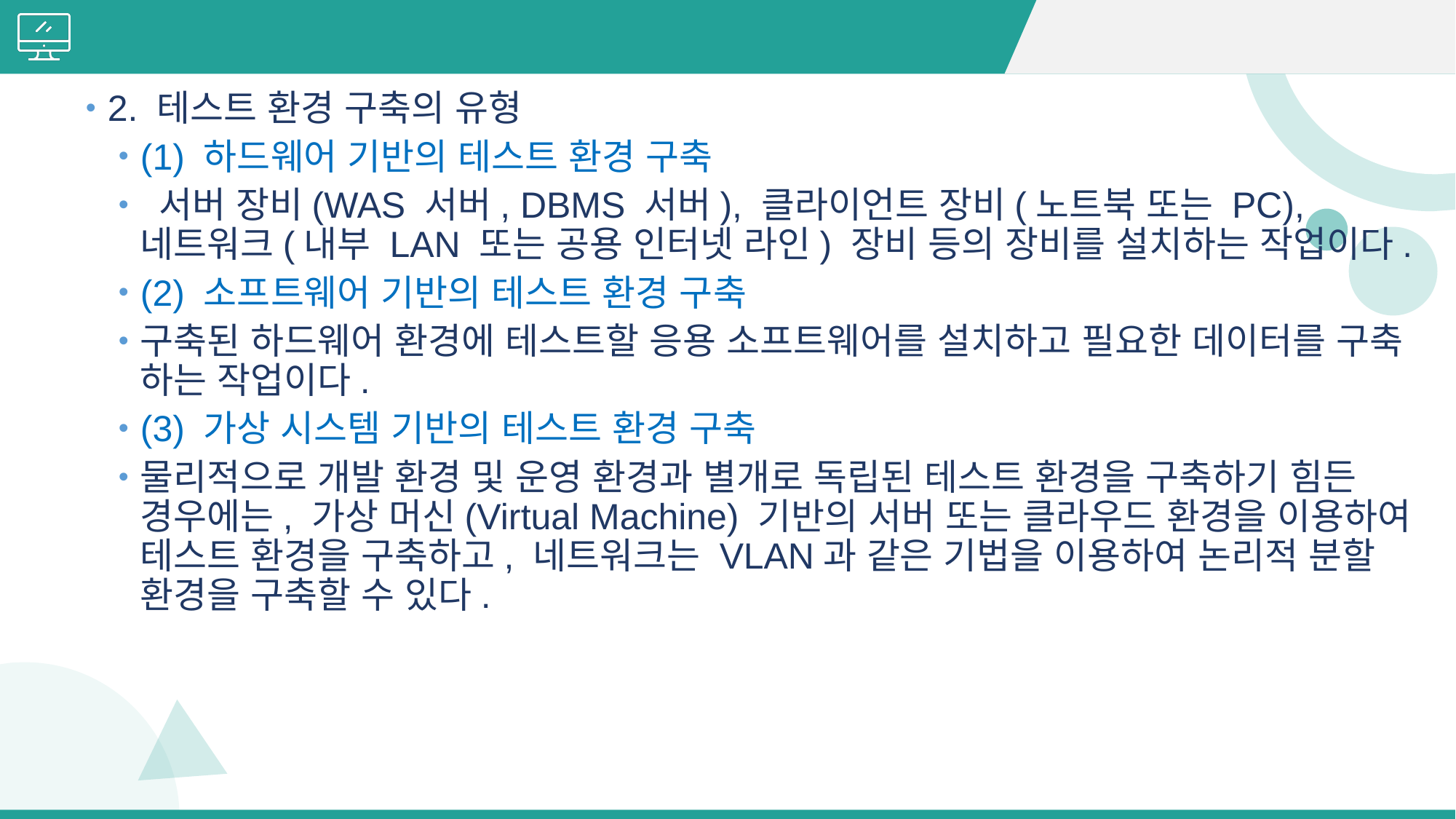

#
2. 테스트 환경 구축의 유형
(1) 하드웨어 기반의 테스트 환경 구축
 서버 장비(WAS 서버, DBMS 서버), 클라이언트 장비(노트북 또는 PC), 네트워크(내부 LAN 또는 공용 인터넷 라인) 장비 등의 장비를 설치하는 작업이다.
(2) 소프트웨어 기반의 테스트 환경 구축
구축된 하드웨어 환경에 테스트할 응용 소프트웨어를 설치하고 필요한 데이터를 구축 하는 작업이다.
(3) 가상 시스템 기반의 테스트 환경 구축
물리적으로 개발 환경 및 운영 환경과 별개로 독립된 테스트 환경을 구축하기 힘든 경우에는, 가상 머신(Virtual Machine) 기반의 서버 또는 클라우드 환경을 이용하여 테스트 환경을 구축하고, 네트워크는 VLAN과 같은 기법을 이용하여 논리적 분할 환경을 구축할 수 있다.